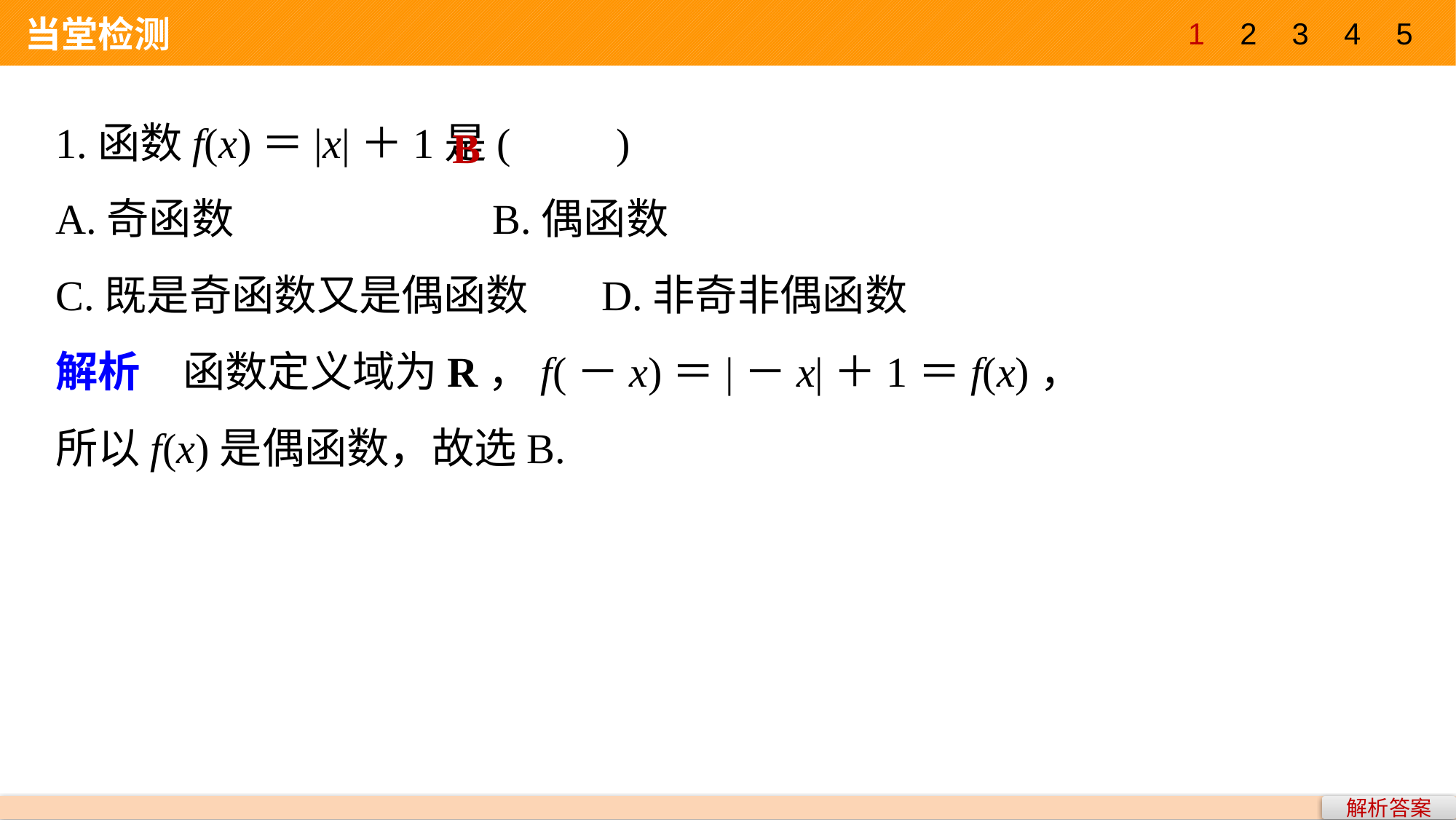

1
2
3
4
5
  当堂检测
1.函数f(x)＝|x|＋1是(　　)
A.奇函数  			B.偶函数
C.既是奇函数又是偶函数  	D.非奇非偶函数
解析　函数定义域为R，f(－x)＝|－x|＋1＝f(x)，
所以f(x)是偶函数，故选B.
B
解析答案